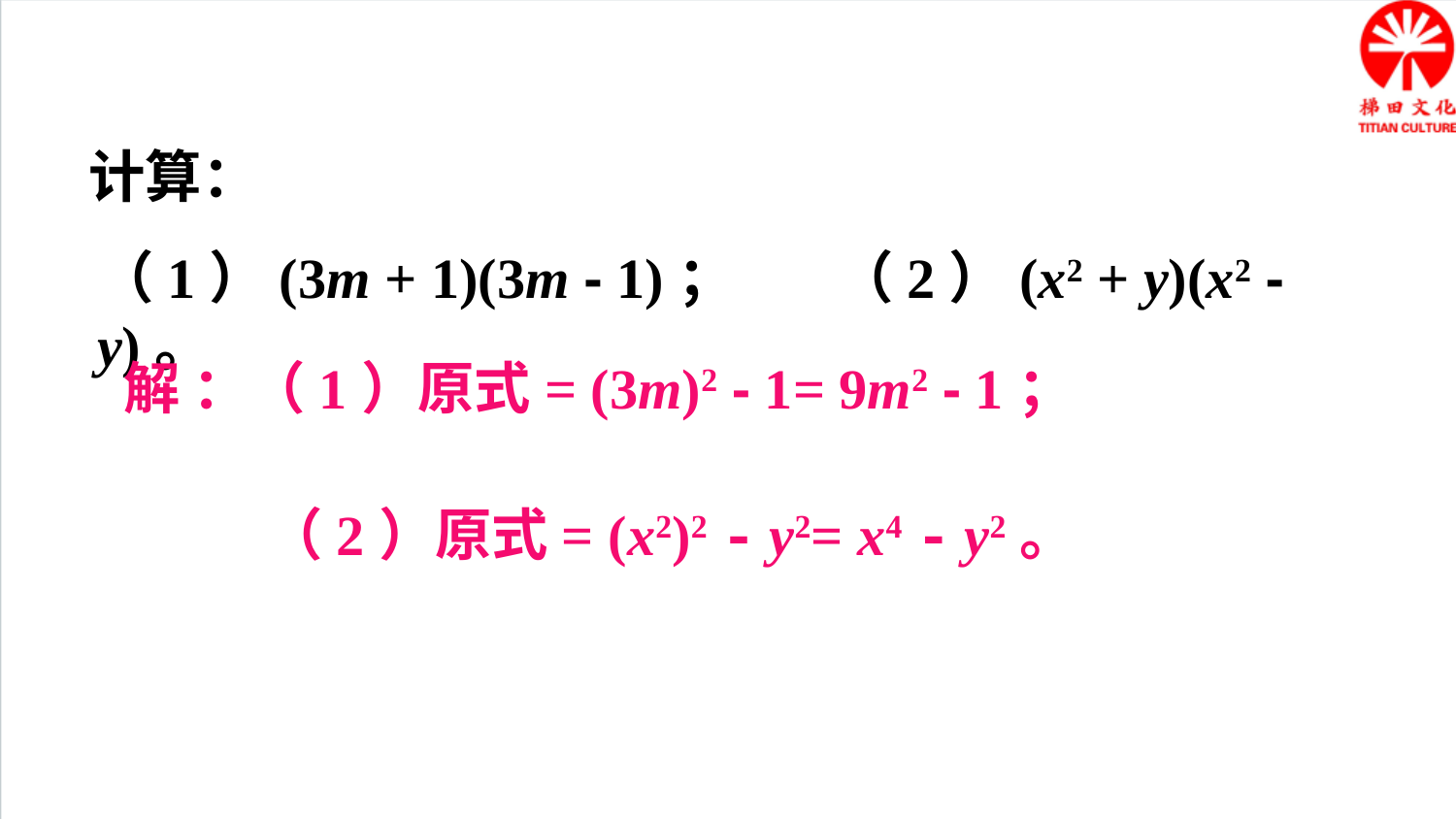

计算：
（1）(3m + 1)(3m - 1)；        （2）(x2 + y)(x2 - y)。
解 ：（1）原式= (3m)2 - 1= 9m2 - 1；
（2）原式= (x2)2 - y2= x4 - y2。